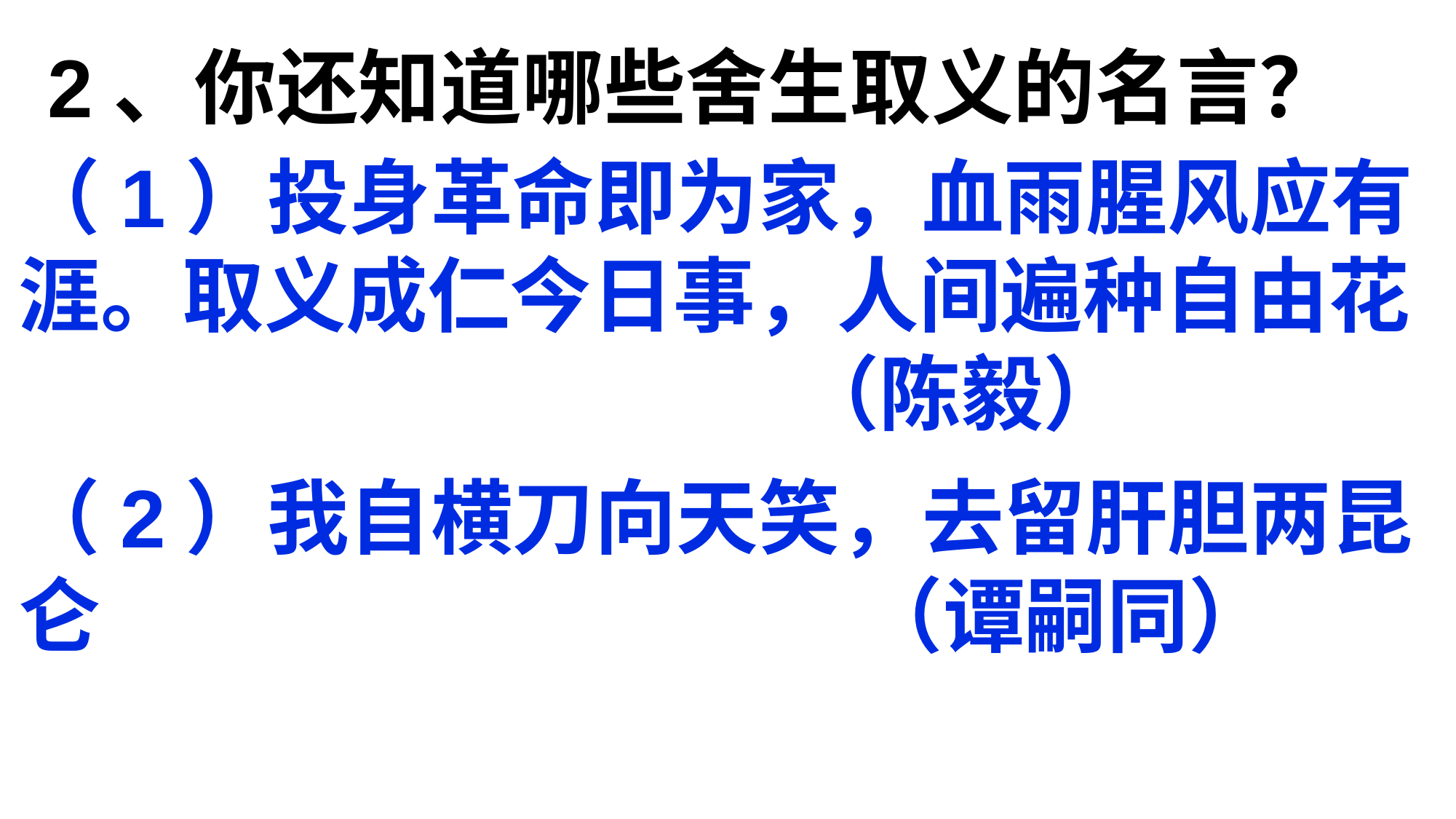

2、你还知道哪些舍生取义的名言？
（1）投身革命即为家，血雨腥风应有涯。取义成仁今日事，人间遍种自由花                                           （陈毅）
（2）我自横刀向天笑，去留肝胆两昆仑                                         （谭嗣同）